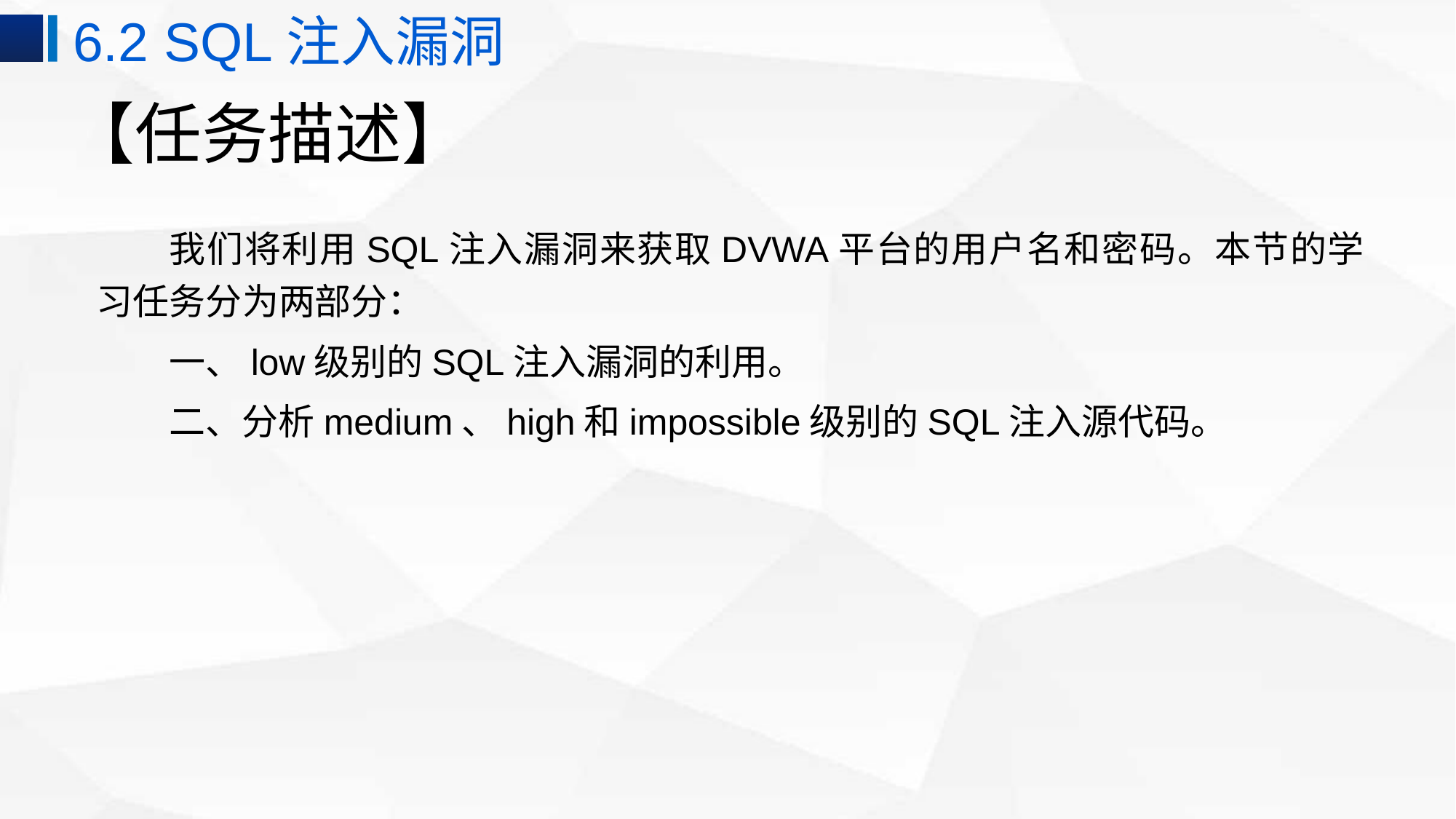

6.2 SQL注入漏洞

# 【任务描述】
我们将利用SQL注入漏洞来获取DVWA平台的用户名和密码。本节的学习任务分为两部分：
一、low级别的SQL注入漏洞的利用。
二、分析medium、high和impossible级别的SQL注入源代码。